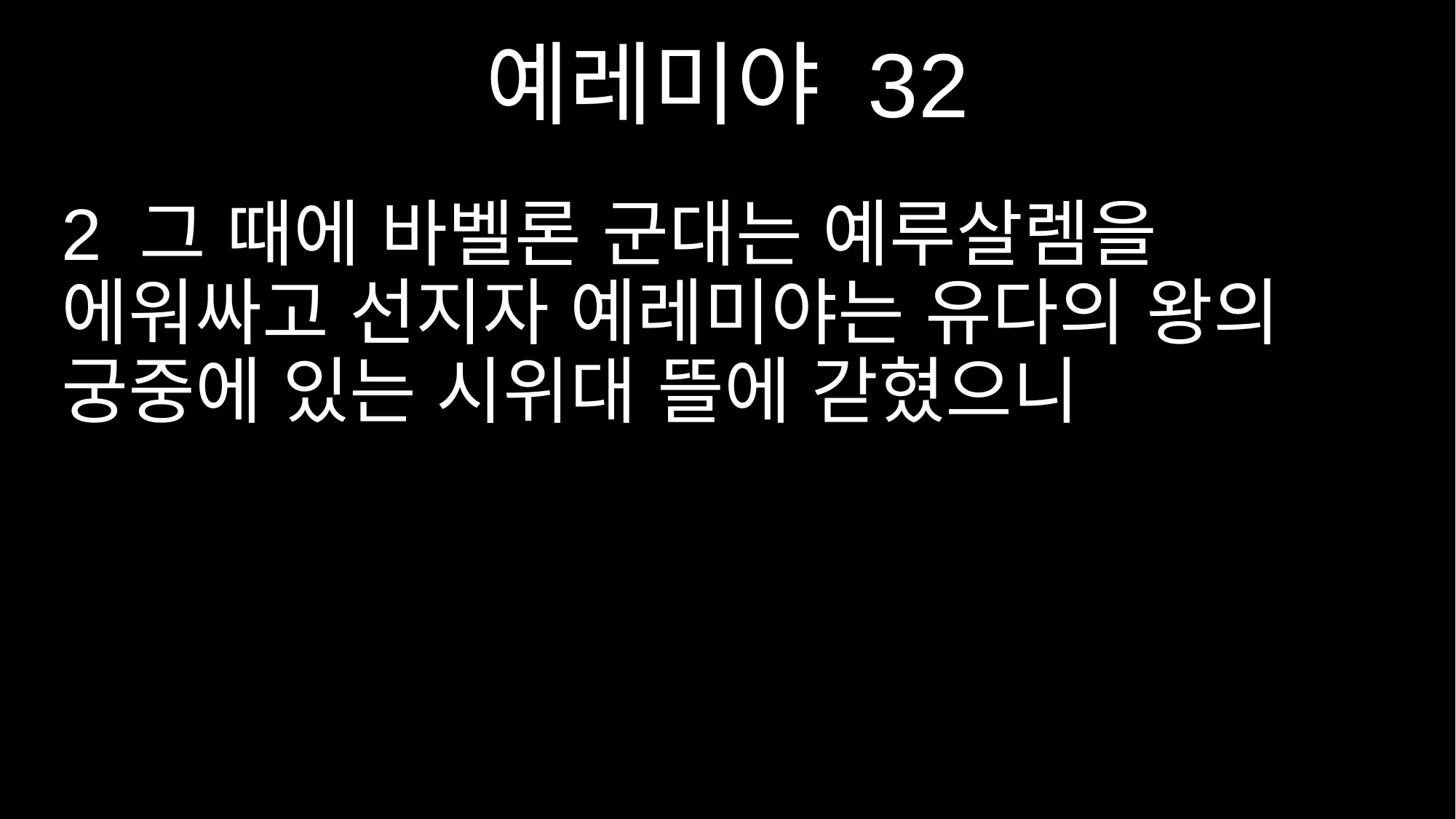

예레미야 32
2 그 때에 바벨론 군대는 예루살렘을 에워싸고 선지자 예레미야는 유다의 왕의 궁중에 있는 시위대 뜰에 갇혔으니